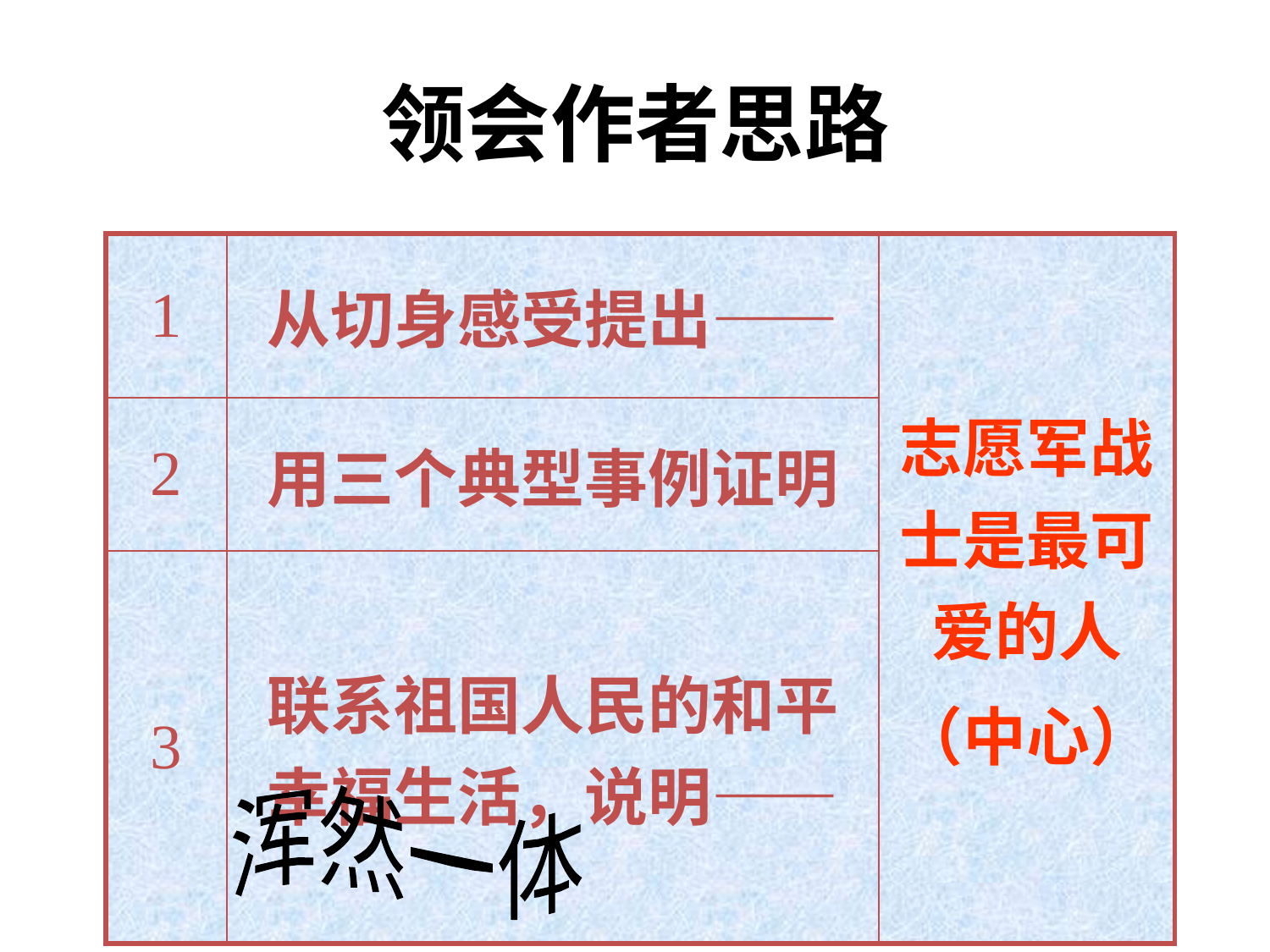

领会作者思路

| 1 | 从切身感受提出—— | 志愿军战士是最可爱的人 （中心） |
| --- | --- | --- |
| 2 | 用三个典型事例证明 |  |
| 3 | 联系祖国人民的和平幸福生活，说明—— |  |

浑然一体